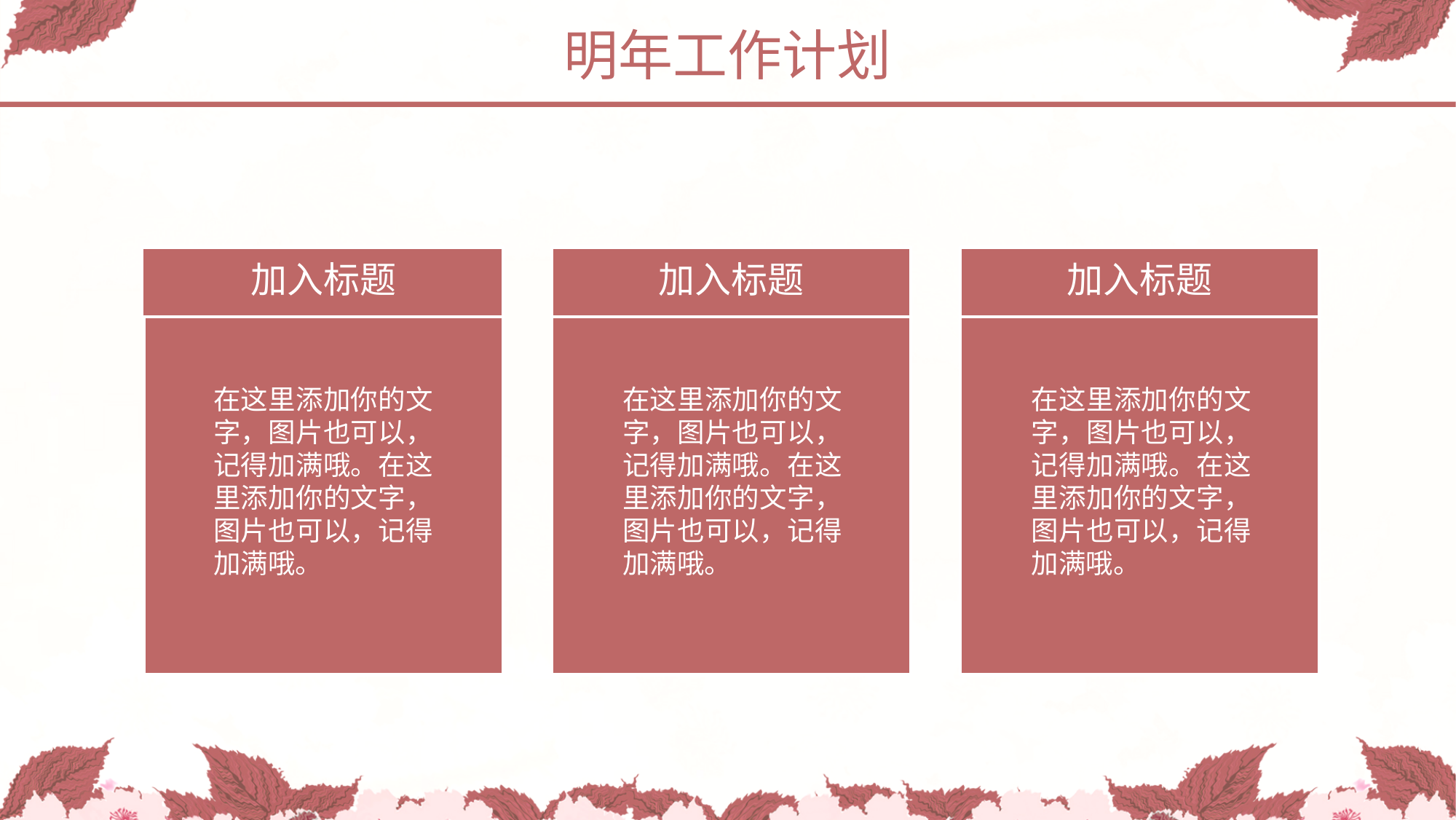

明年工作计划

加入标题
加入标题
加入标题
在这里添加你的文字，图片也可以，记得加满哦。在这里添加你的文字，图片也可以，记得加满哦。
在这里添加你的文字，图片也可以，记得加满哦。在这里添加你的文字，图片也可以，记得加满哦。
在这里添加你的文字，图片也可以，记得加满哦。在这里添加你的文字，图片也可以，记得加满哦。